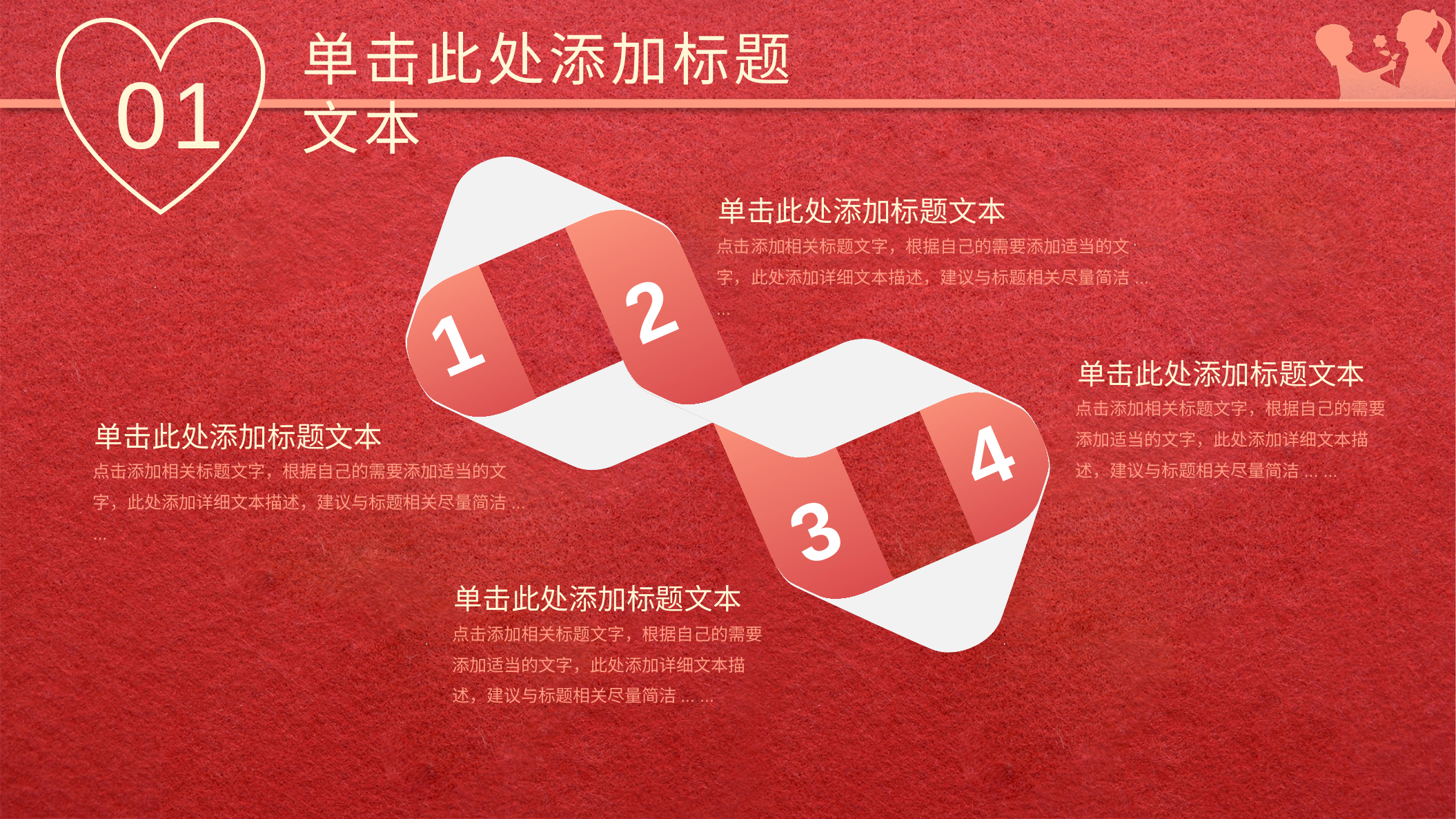

单击此处添加标题文本
01

单击此处添加标题文本
点击添加相关标题文字，根据自己的需要添加适当的文字，此处添加详细文本描述，建议与标题相关尽量简洁... ...
2
1
单击此处添加标题文本
点击添加相关标题文字，根据自己的需要添加适当的文字，此处添加详细文本描述，建议与标题相关尽量简洁... ...
4
单击此处添加标题文本
点击添加相关标题文字，根据自己的需要添加适当的文字，此处添加详细文本描述，建议与标题相关尽量简洁... ...
3
单击此处添加标题文本
点击添加相关标题文字，根据自己的需要添加适当的文字，此处添加详细文本描述，建议与标题相关尽量简洁... ...